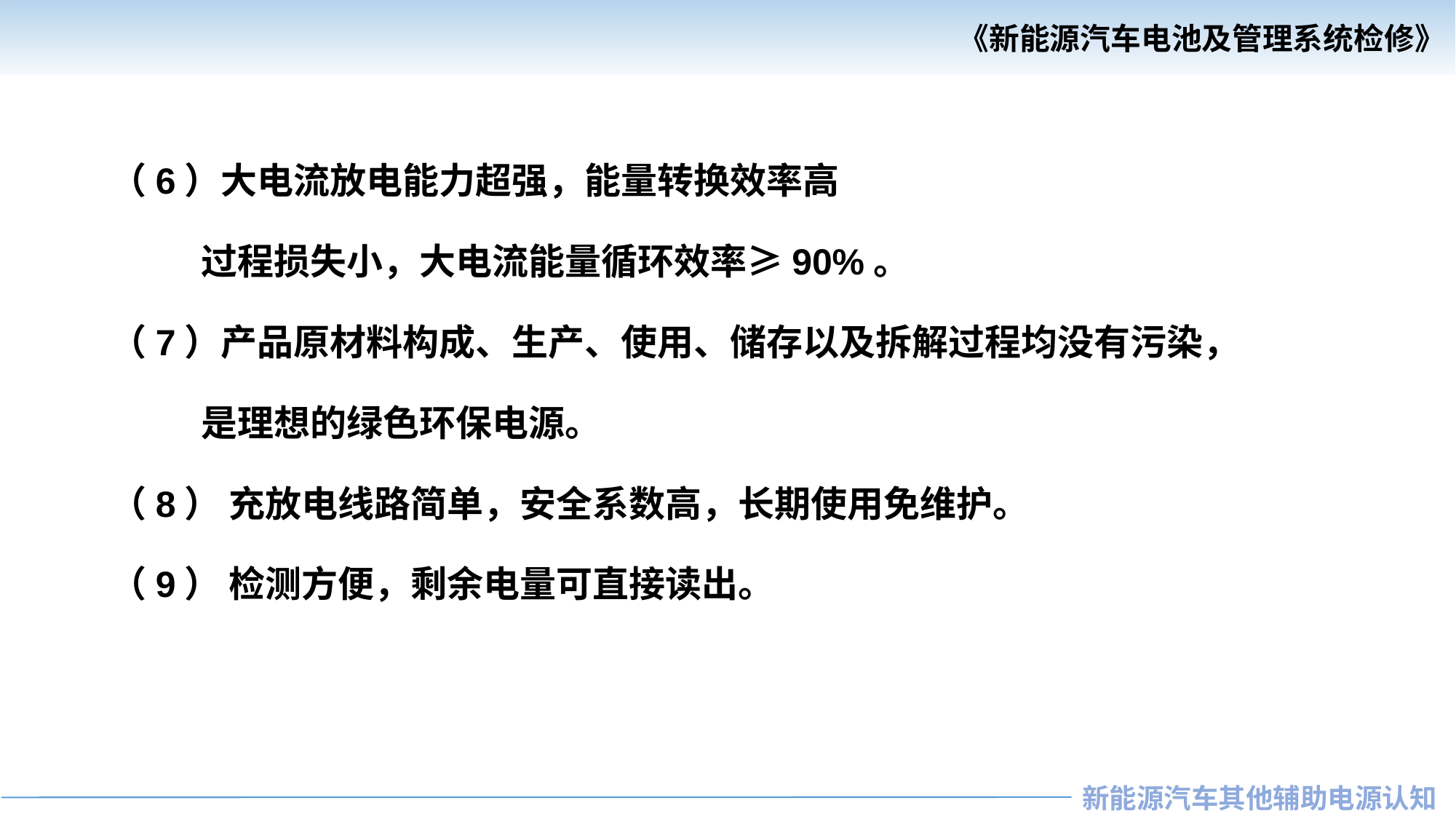

（6）大电流放电能力超强，能量转换效率高
          过程损失小，大电流能量循环效率≥90%。
（7）产品原材料构成、生产、使用、储存以及拆解过程均没有污染，
          是理想的绿色环保电源。
（8） 充放电线路简单，安全系数高，长期使用免维护。
（9） 检测方便，剩余电量可直接读出。